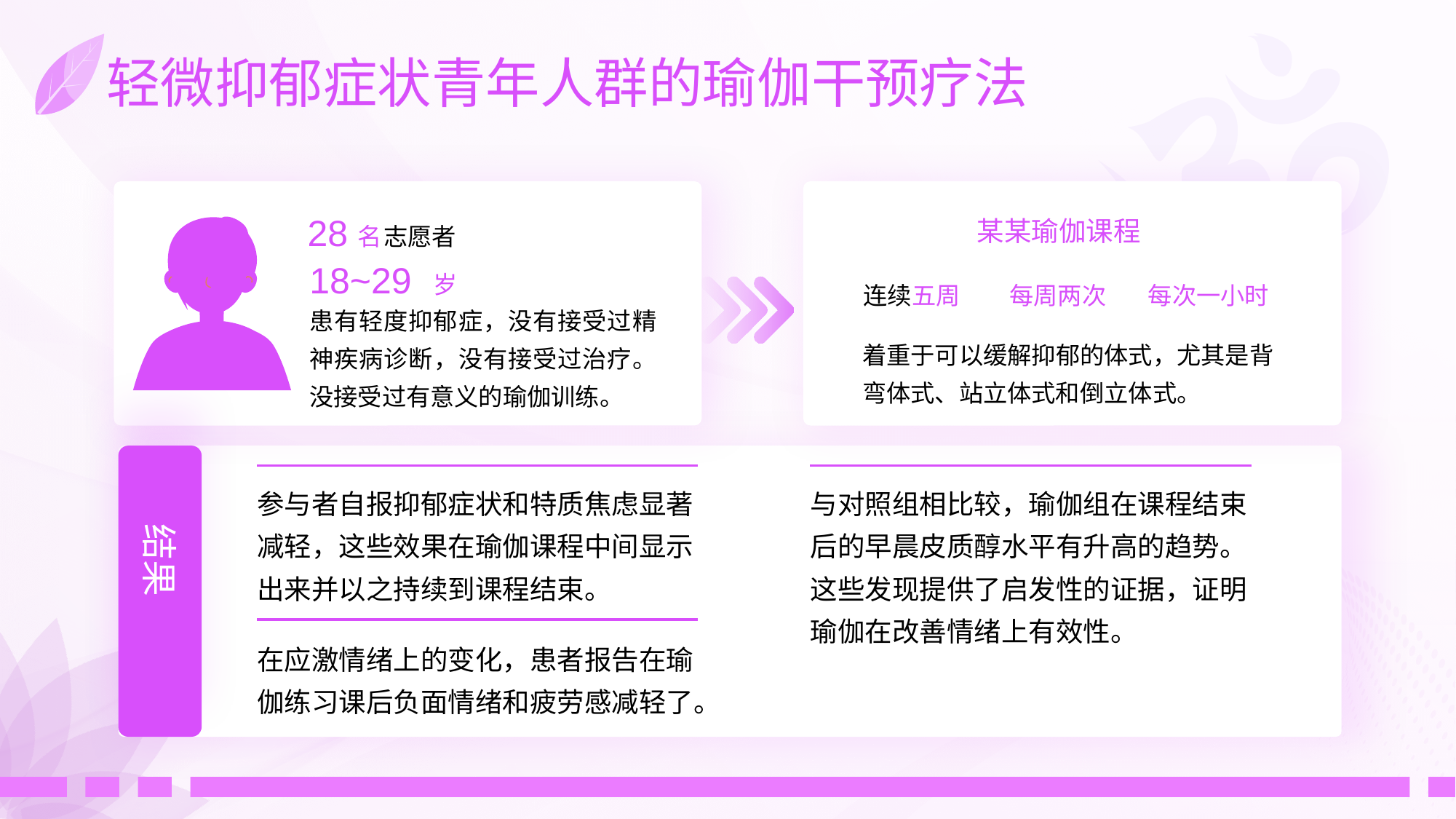

# 轻微抑郁症状青年人群的瑜伽干预疗法

28

名
志愿者
18~29
岁
患有轻度抑郁症，没有接受过精神疾病诊断，没有接受过治疗。没接受过有意义的瑜伽训练。

某某瑜伽课程
连续五周
每周两次
每次一小时
着重于可以缓解抑郁的体式，尤其是背弯体式、站立体式和倒立体式。

结果

参与者自报抑郁症状和特质焦虑显著减轻，这些效果在瑜伽课程中间显示出来并以之持续到课程结束。
与对照组相比较，瑜伽组在课程结束后的早晨皮质醇水平有升高的趋势。这些发现提供了启发性的证据，证明瑜伽在改善情绪上有效性。
在应激情绪上的变化，患者报告在瑜伽练习课后负面情绪和疲劳感减轻了。